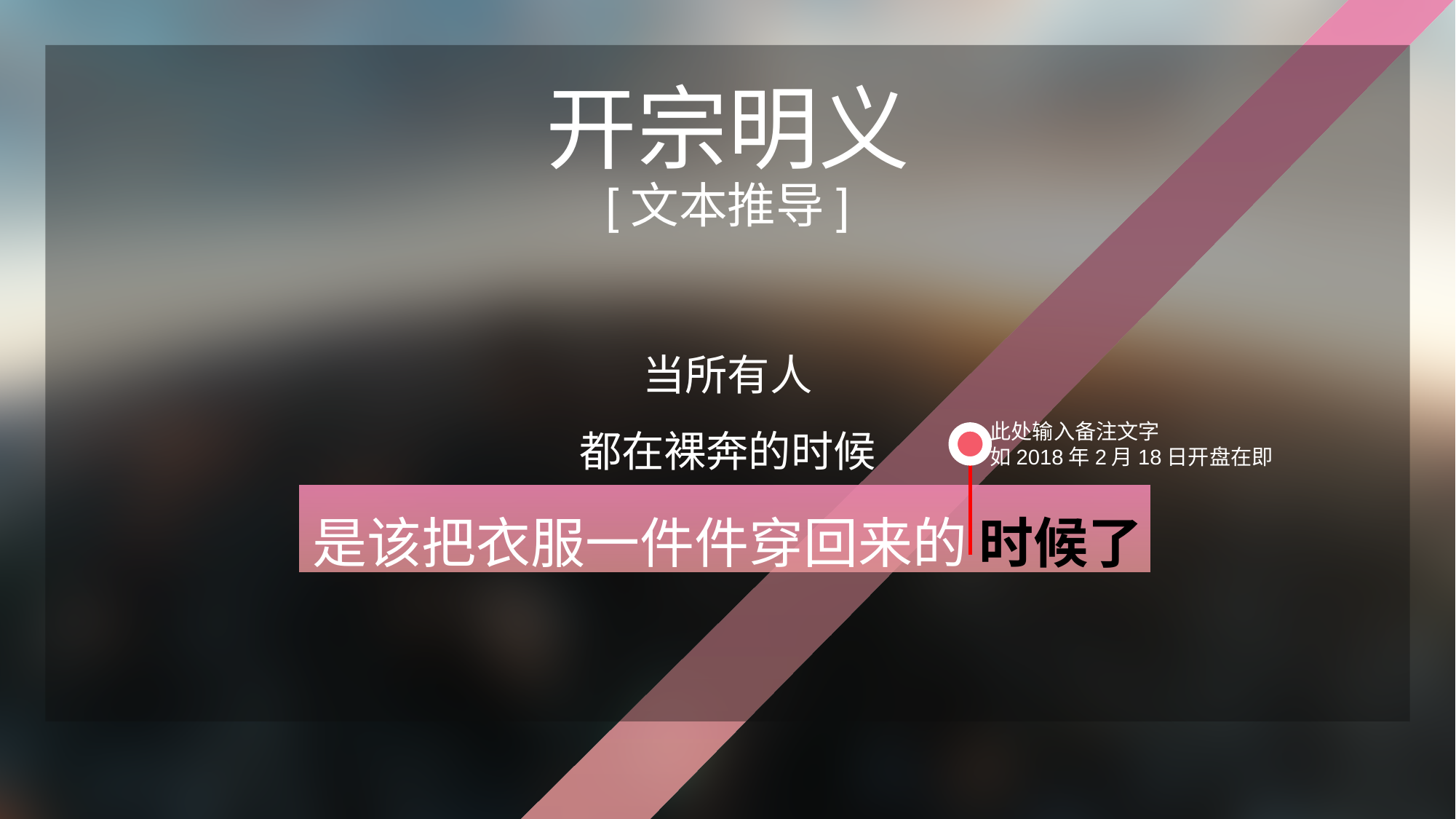

# 开宗明义 [文本推导]
当所有人
都在裸奔的时候
是该把衣服一件件穿回来的 时候了
此处输入备注文字
如2018年2月18日开盘在即